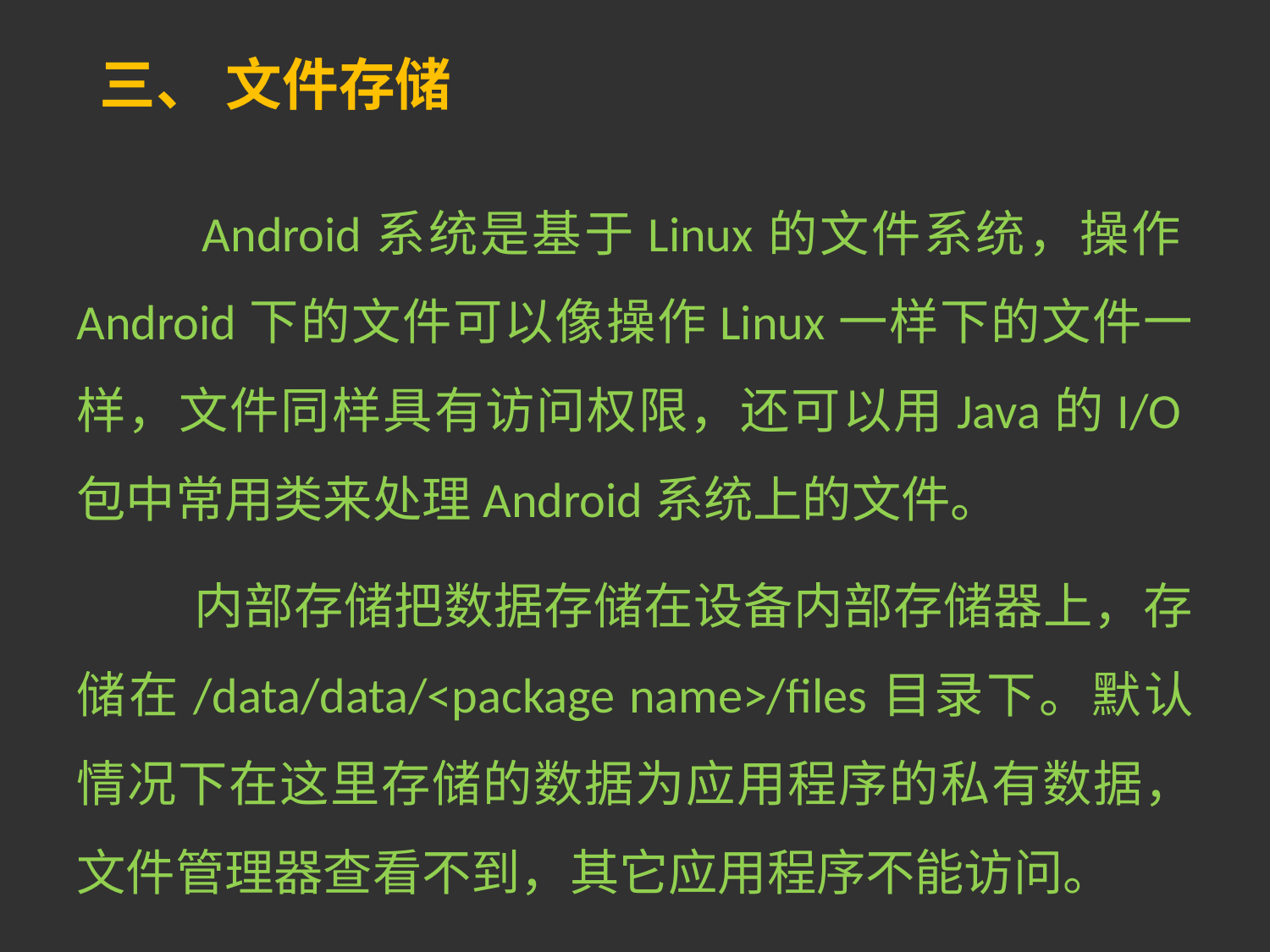

# 三、 文件存储
         Android系统是基于Linux的文件系统，操作Android下的文件可以像操作Linux一样下的文件一样，文件同样具有访问权限，还可以用Java的I/O包中常用类来处理Android系统上的文件。
         内部存储把数据存储在设备内部存储器上，存储在/data/data/<package name>/files目录下。默认情况下在这里存储的数据为应用程序的私有数据，文件管理器查看不到，其它应用程序不能访问。